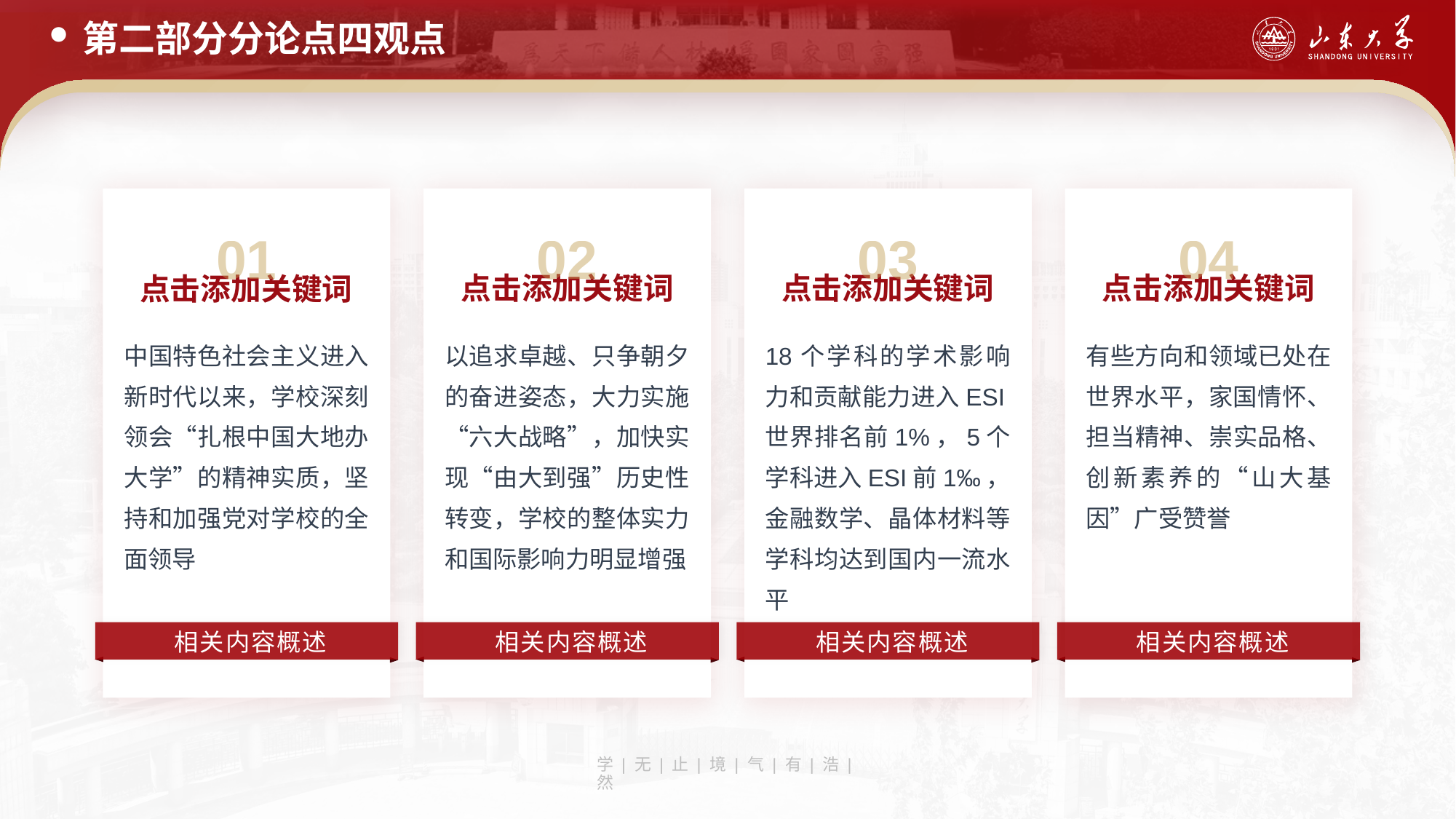

第二部分分论点四观点

01
02
03
04
点击添加关键词
点击添加关键词
点击添加关键词
点击添加关键词
中国特色社会主义进入新时代以来，学校深刻领会“扎根中国大地办大学”的精神实质，坚持和加强党对学校的全面领导
以追求卓越、只争朝夕的奋进姿态，大力实施“六大战略”，加快实现“由大到强”历史性转变，学校的整体实力和国际影响力明显增强
18个学科的学术影响力和贡献能力进入ESI世界排名前1%，5个学科进入ESI前1‰，金融数学、晶体材料等学科均达到国内一流水平
有些方向和领域已处在世界水平，家国情怀、担当精神、崇实品格、创新素养的“山大基因”广受赞誉
相关内容概述
相关内容概述
相关内容概述
相关内容概述